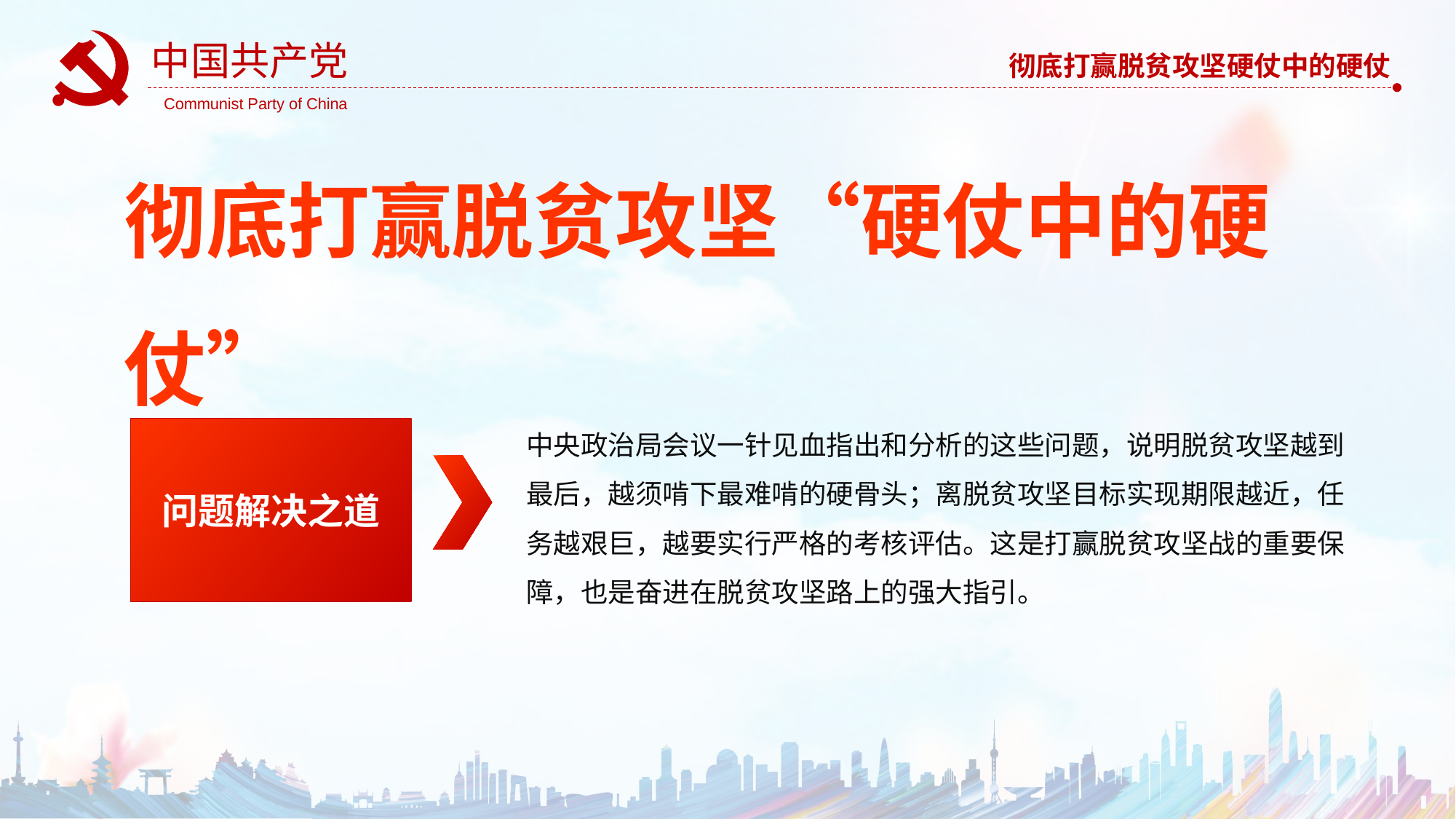

彻底打赢脱贫攻坚“硬仗中的硬仗”
中央政治局会议一针见血指出和分析的这些问题，说明脱贫攻坚越到最后，越须啃下最难啃的硬骨头；离脱贫攻坚目标实现期限越近，任务越艰巨，越要实行严格的考核评估。这是打赢脱贫攻坚战的重要保障，也是奋进在脱贫攻坚路上的强大指引。
问题解决之道